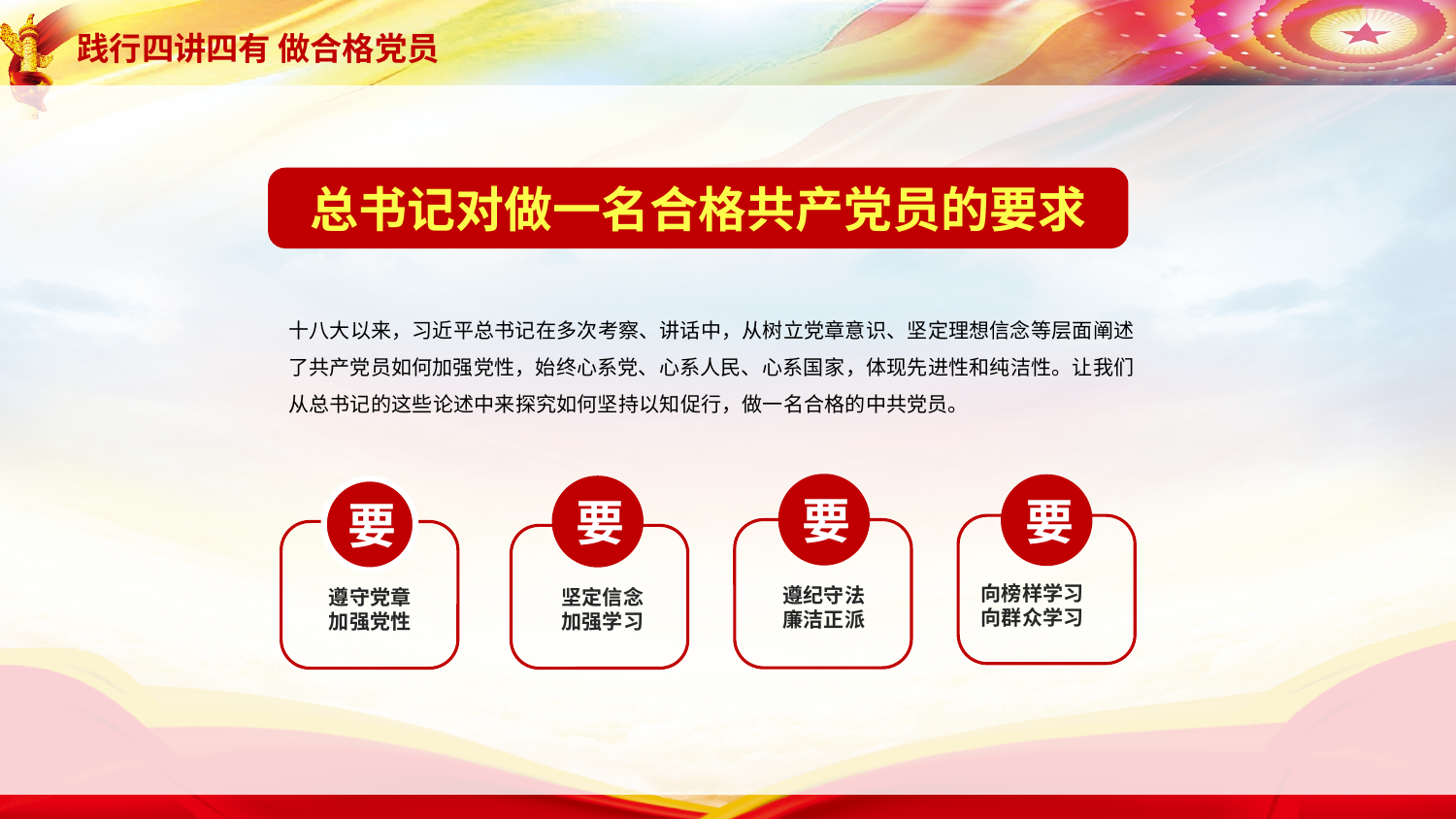

总书记对做一名合格共产党员的要求
十八大以来，习近平总书记在多次考察、讲话中，从树立党章意识、坚定理想信念等层面阐述了共产党员如何加强党性，始终心系党、心系人民、心系国家，体现先进性和纯洁性。让我们从总书记的这些论述中来探究如何坚持以知促行，做一名合格的中共党员。
要

遵纪守法
廉洁正派
要

向榜样学习
向群众学习
要

坚定信念
加强学习
要

遵守党章
加强党性